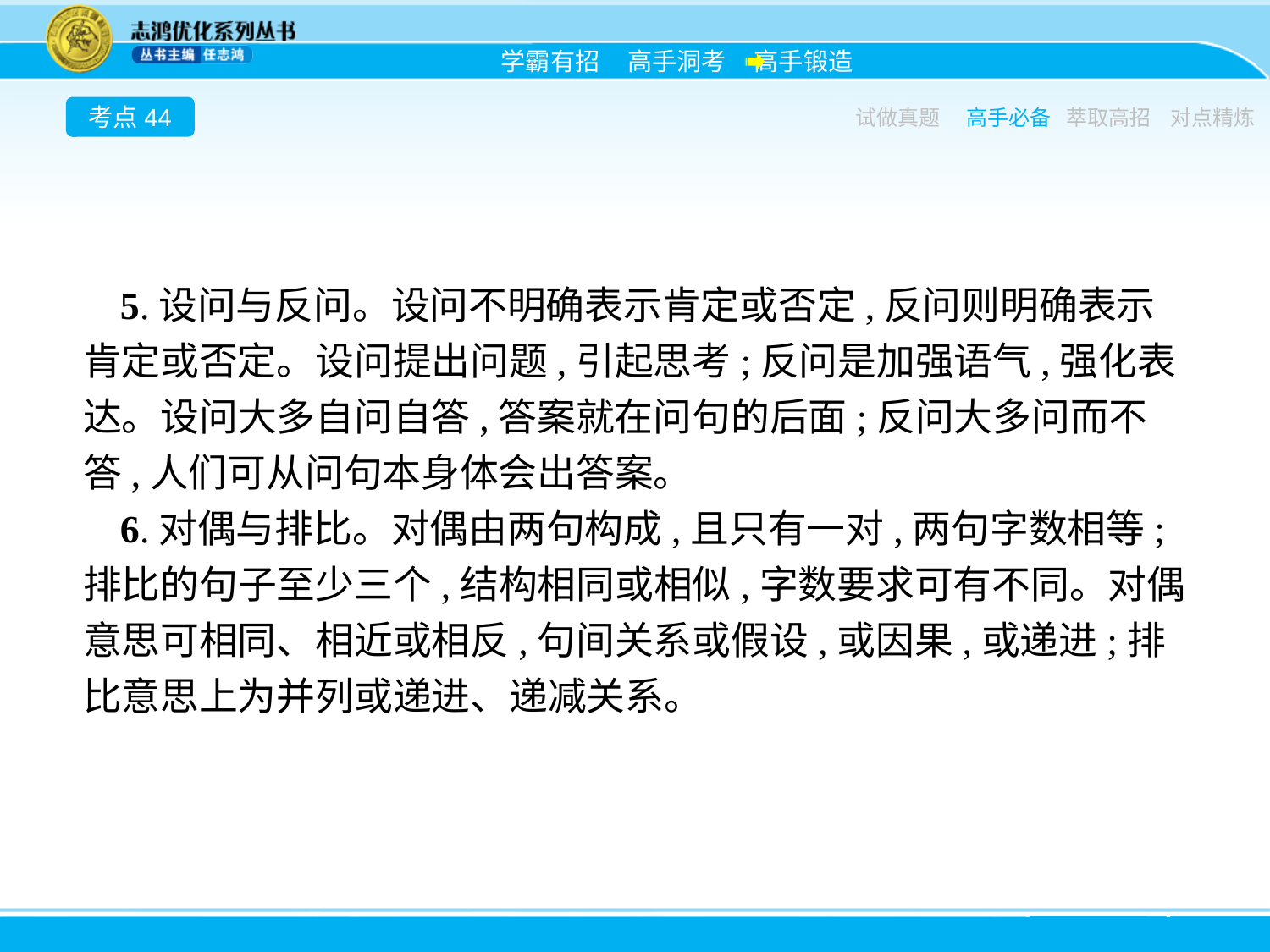

考点44
试做真题
高手必备
萃取高招
对点精炼
5.设问与反问。设问不明确表示肯定或否定,反问则明确表示肯定或否定。设问提出问题,引起思考;反问是加强语气,强化表达。设问大多自问自答,答案就在问句的后面;反问大多问而不答,人们可从问句本身体会出答案。
6.对偶与排比。对偶由两句构成,且只有一对,两句字数相等;排比的句子至少三个,结构相同或相似,字数要求可有不同。对偶意思可相同、相近或相反,句间关系或假设,或因果,或递进;排比意思上为并列或递进、递减关系。